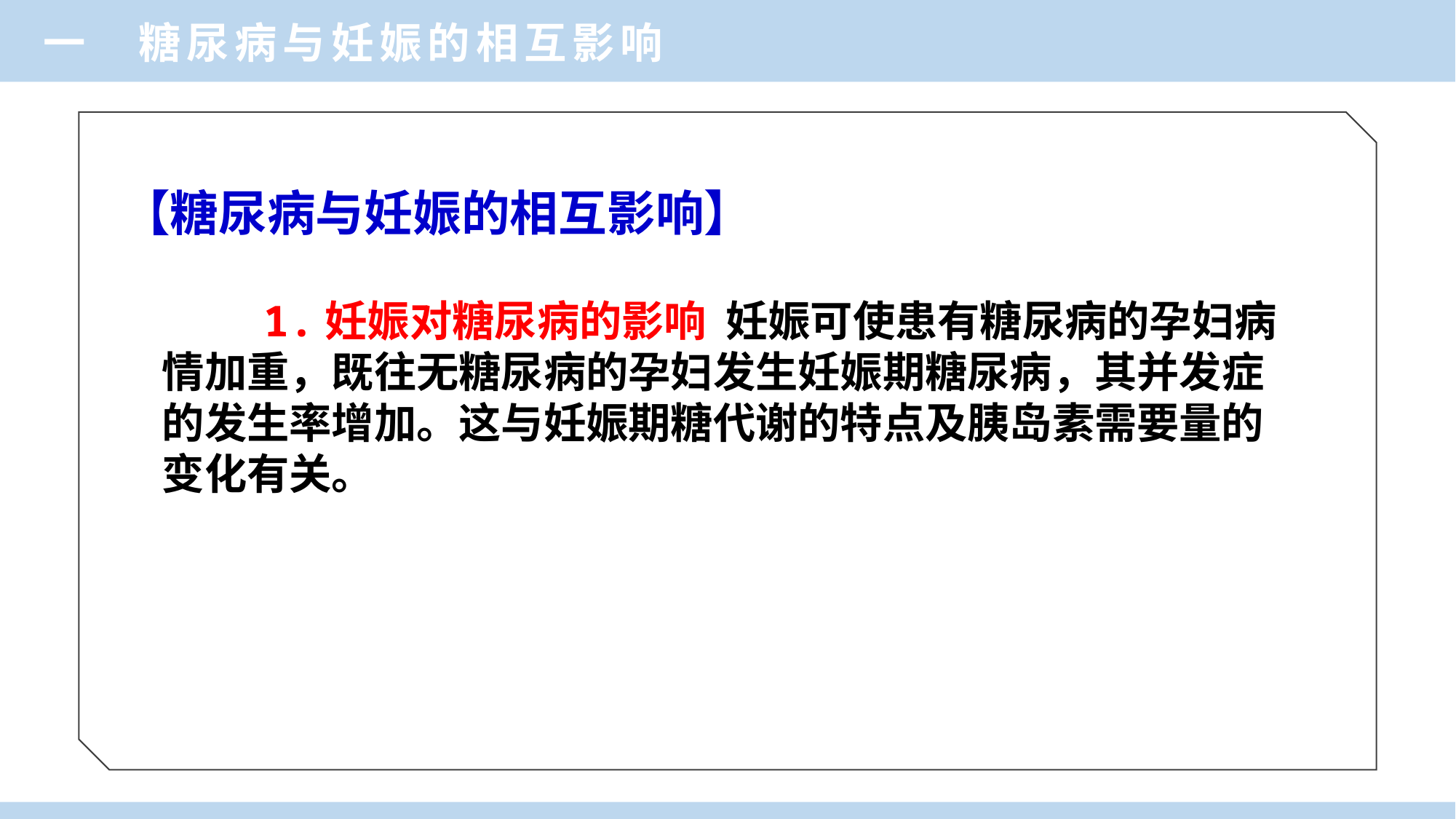

一   糖尿病与妊娠的相互影响

【糖尿病与妊娠的相互影响】
    1.妊娠对糖尿病的影响  妊娠可使患有糖尿病的孕妇病情加重，既往无糖尿病的孕妇发生妊娠期糖尿病，其并发症的发生率增加。这与妊娠期糖代谢的特点及胰岛素需要量的变化有关。